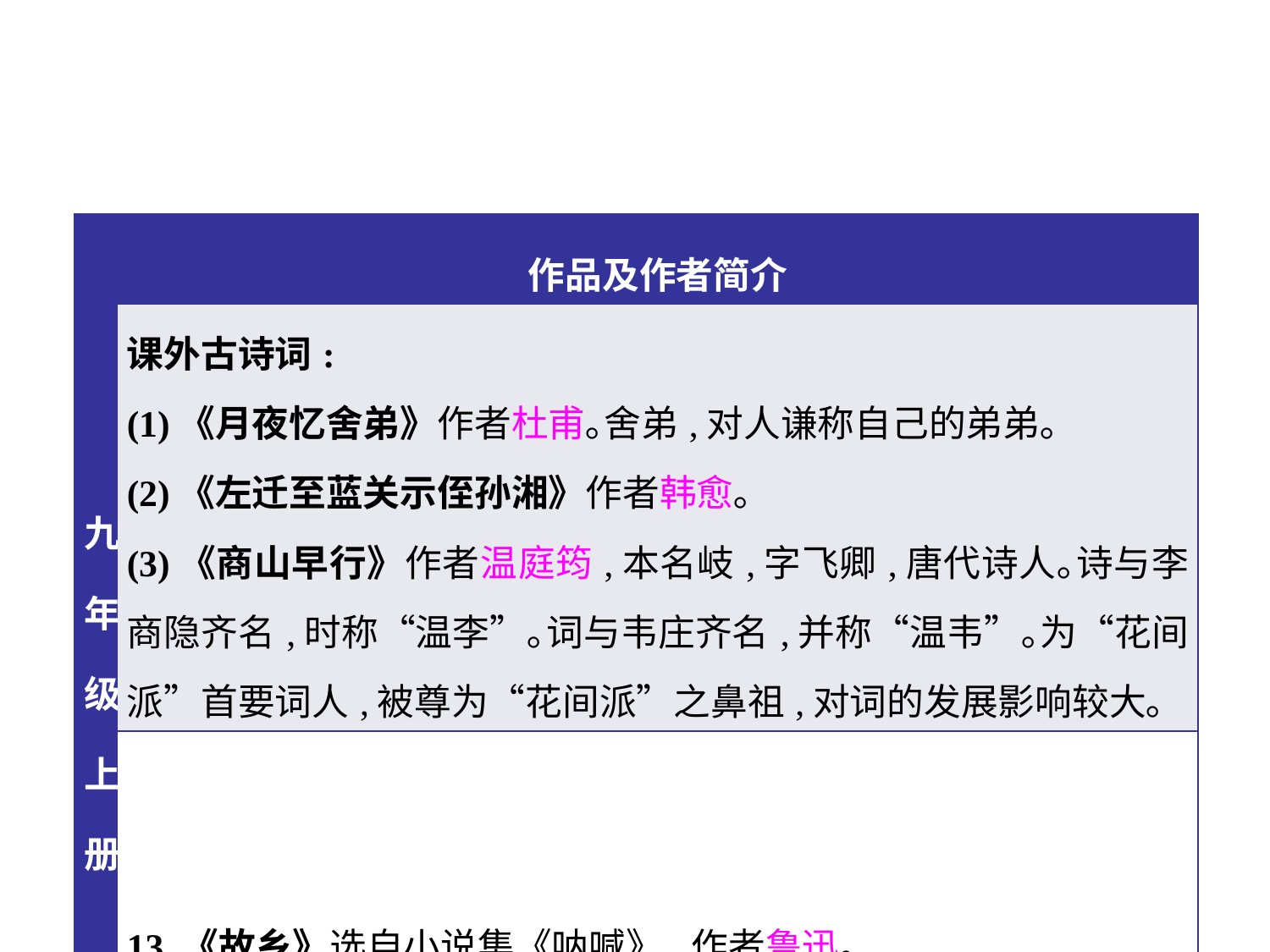

| 九年级上册 | 作品及作者简介 |
| --- | --- |
|  | 课外古诗词: (1)《月夜忆舍弟》作者杜甫｡舍弟,对人谦称自己的弟弟｡ (2)《左迁至蓝关示侄孙湘》作者韩愈｡ (3)《商山早行》作者温庭筠,本名岐,字飞卿,唐代诗人｡诗与李商隐齐名,时称“温李”｡词与韦庄齐名,并称“温韦”｡为“花间派”首要词人,被尊为“花间派”之鼻祖,对词的发展影响较大｡ |
|  | 13.《故乡》选自小说集《呐喊》,作者鲁迅｡ |